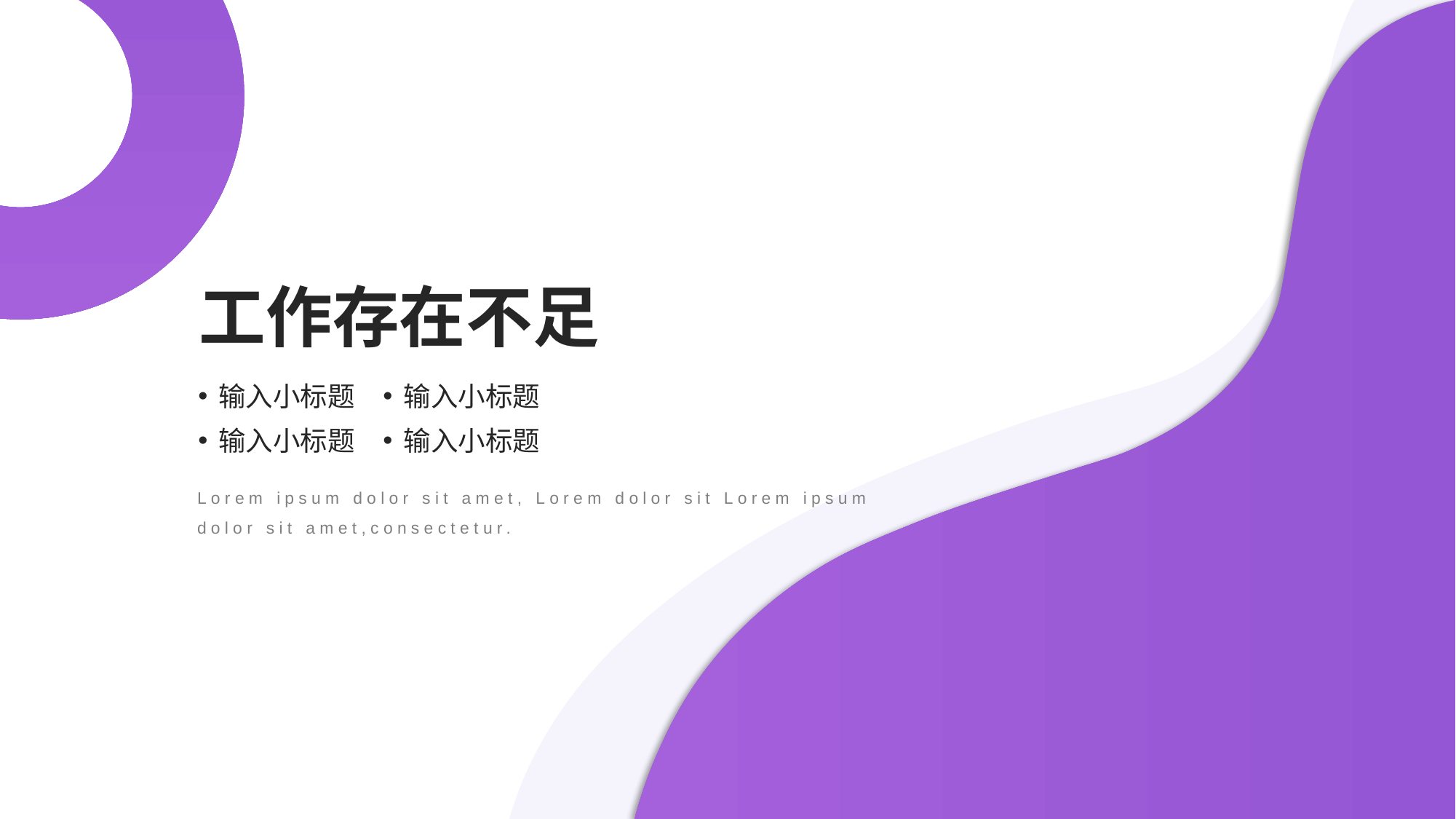

工作存在不足
输入小标题
输入小标题
输入小标题
输入小标题
Lorem ipsum dolor sit amet, Lorem dolor sit Lorem ipsum dolor sit amet,consectetur.